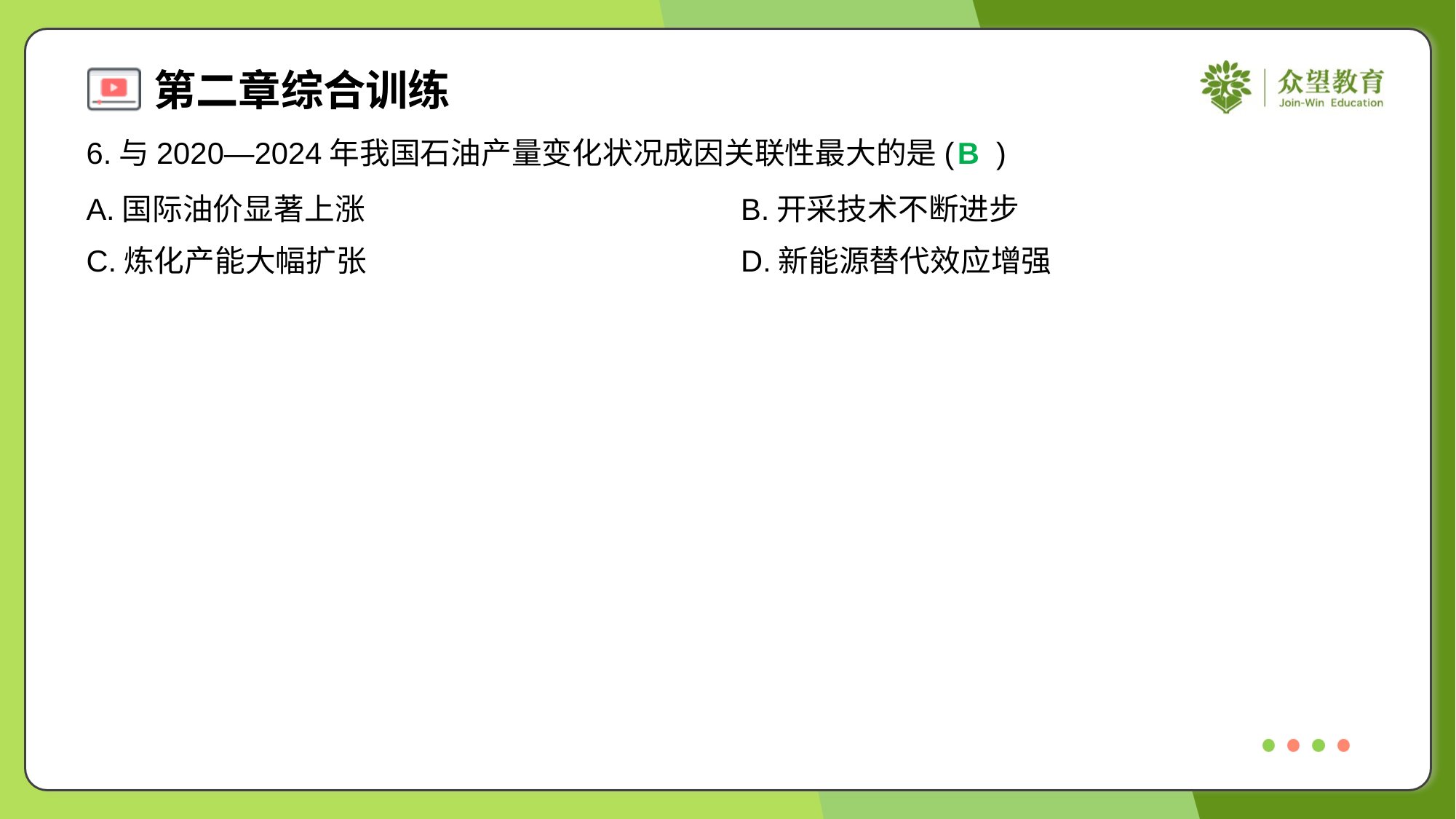

6.与2020—2024年我国石油产量变化状况成因关联性最大的是(     )
B
A.国际油价显著上涨	B.开采技术不断进步
C.炼化产能大幅扩张	D.新能源替代效应增强